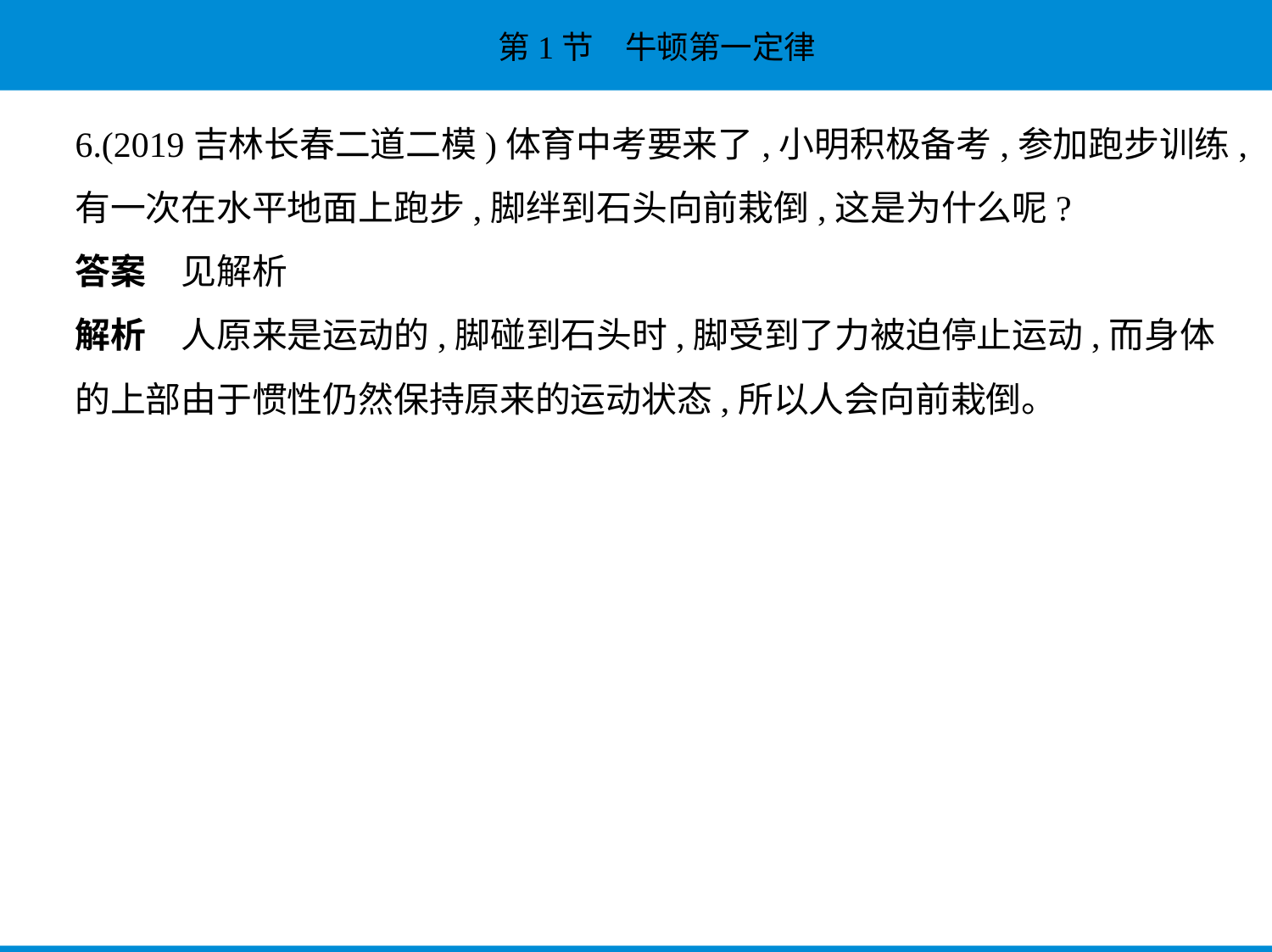

6.(2019吉林长春二道二模)体育中考要来了,小明积极备考,参加跑步训练,
有一次在水平地面上跑步,脚绊到石头向前栽倒,这是为什么呢?
答案　见解析
解析　人原来是运动的,脚碰到石头时,脚受到了力被迫停止运动,而身体
的上部由于惯性仍然保持原来的运动状态,所以人会向前栽倒。